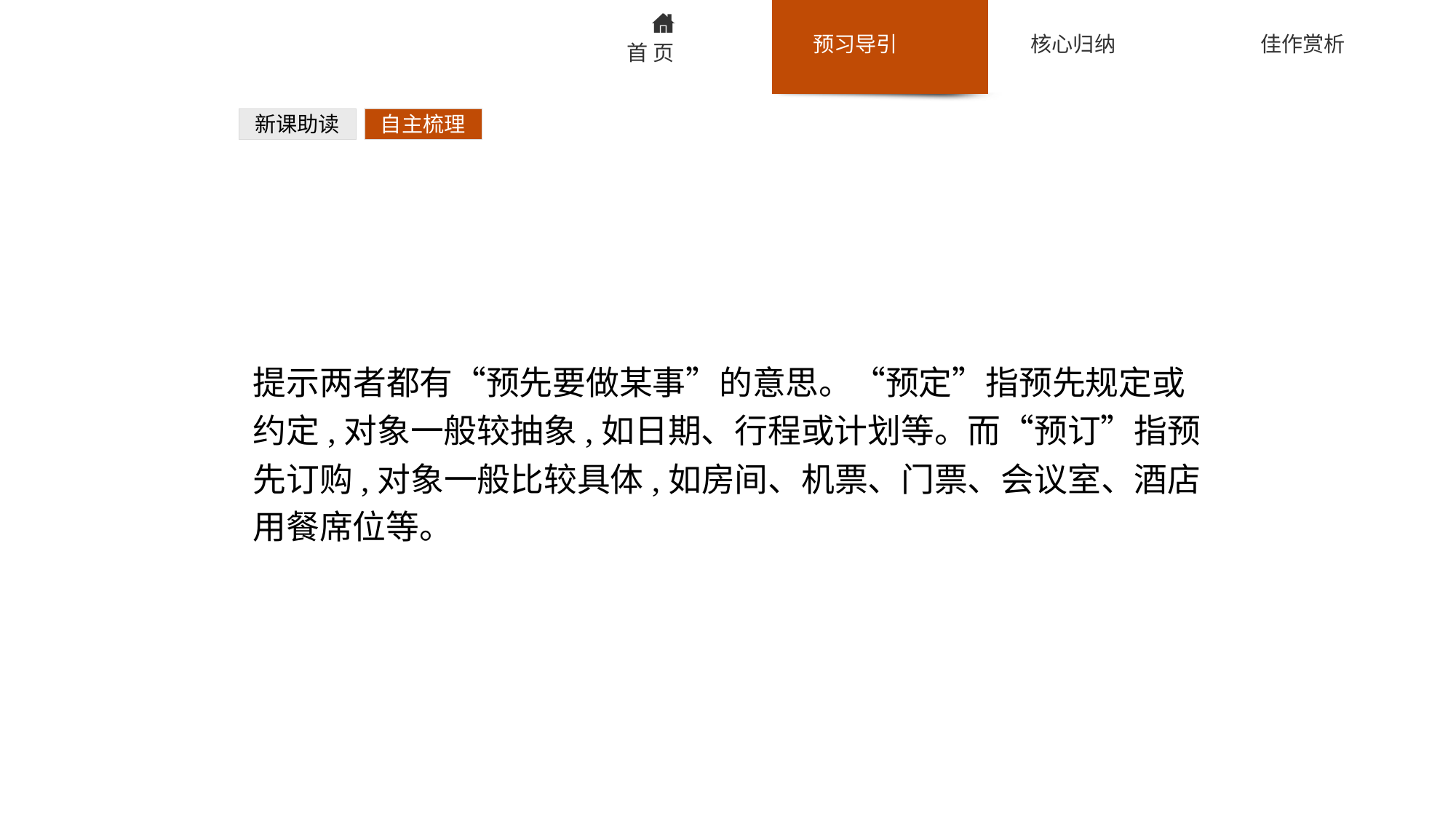

新课助读
自主梳理
提示两者都有“预先要做某事”的意思。“预定”指预先规定或约定,对象一般较抽象,如日期、行程或计划等。而“预订”指预先订购,对象一般比较具体,如房间、机票、门票、会议室、酒店用餐席位等。